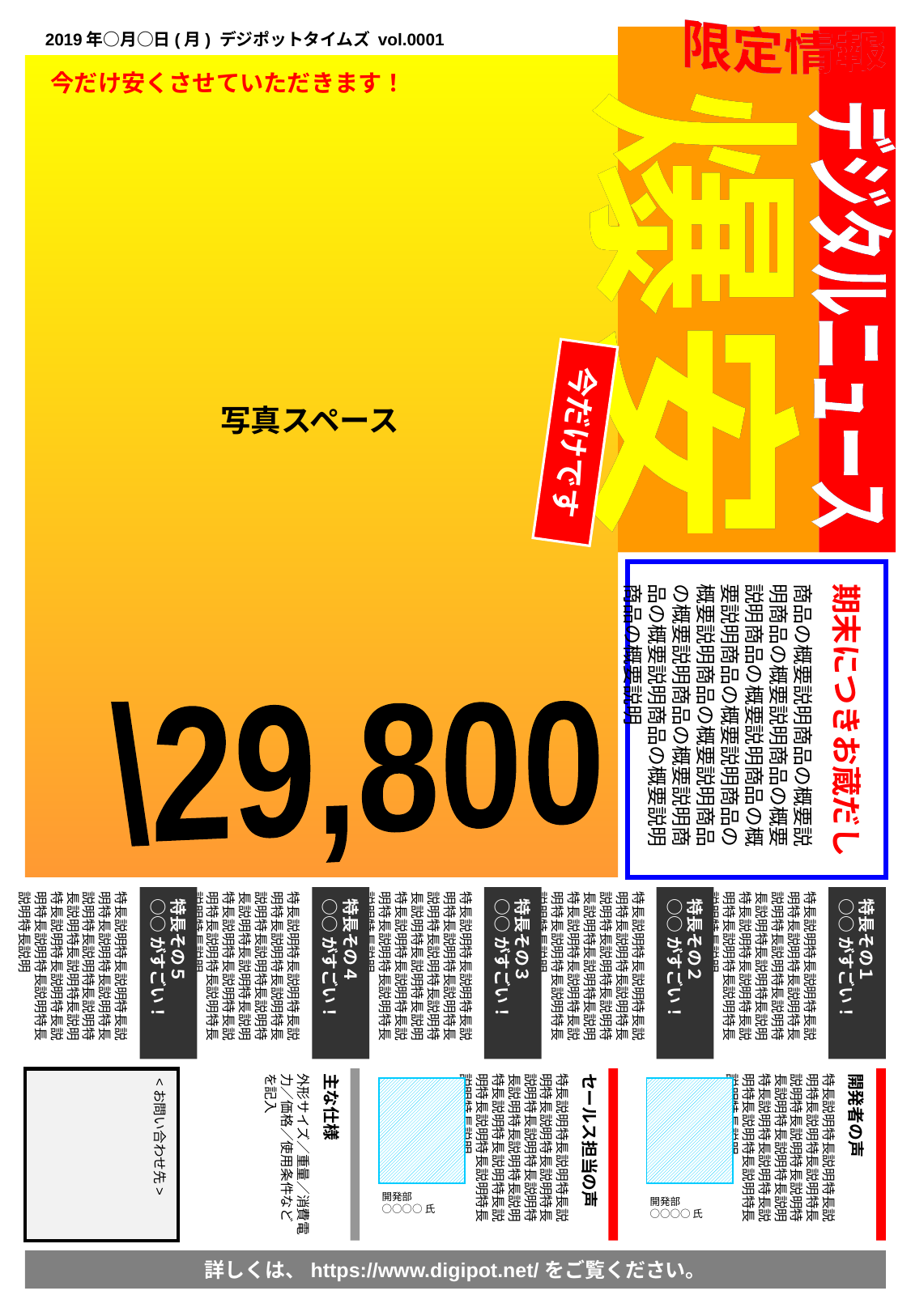

限定情報
限定情報
限定情報
2019年○月○日(月) デジポットタイムズ vol.0001

今だけ安くさせていただきます！
爆安
爆安
デジタルニュース
デジタルニュース
今だけです
写真スペース

商品の概要説明商品の概要説明商品の概要説明商品の概要説明商品の概要説明商品の概要説明商品の概要説明商品の概要説明商品の概要説明商品の概要説明商品の概要説明商品の概要説明商品の概要説明商品の概要説明
期末につきお蔵だし
\29,800
特長説明特長説明特長説明特長説明特長説明特長説明特長説明特長説明特長説明特長説明特長説明特長説明特長説明特長説明特長説明特長説明特長説明特長説明
特長その５
○○がすごい！
特長説明特長説明特長説明特長説明特長説明特長説明特長説明特長説明特長説明特長説明特長説明特長説明特長説明特長説明特長説明特長説明特長説明特長説明
特長その４
○○がすごい！
特長説明特長説明特長説明特長説明特長説明特長説明特長説明特長説明特長説明特長説明特長説明特長説明特長説明特長説明特長説明特長説明特長説明特長説明
特長その３
○○がすごい！
特長説明特長説明特長説明特長説明特長説明特長説明特長説明特長説明特長説明特長説明特長説明特長説明特長説明特長説明特長説明特長説明特長説明特長説明
特長その２
○○がすごい！
特長説明特長説明特長説明特長説明特長説明特長説明特長説明特長説明特長説明特長説明特長説明特長説明特長説明特長説明特長説明特長説明特長説明特長説明
特長その１
○○がすごい！
外形サイズ／重量／消費電力／価格／使用条件などを記入
主な仕様

特長説明特長説明特長説明特長説明特長説明特長説明特長説明特長説明特長説明特長説明特長説明特長説明特長説明特長説明特長説明特長説明特長説明特長説明
セールス担当の声

開発者の声

<お問い合わせ先>
特長説明特長説明特長説明特長説明特長説明特長説明特長説明特長説明特長説明特長説明特長説明特長説明特長説明特長説明特長説明特長説明特長説明特長説明

開発部
○○○○氏
開発部
○○○○氏
詳しくは、https://www.digipot.net/をご覧ください。